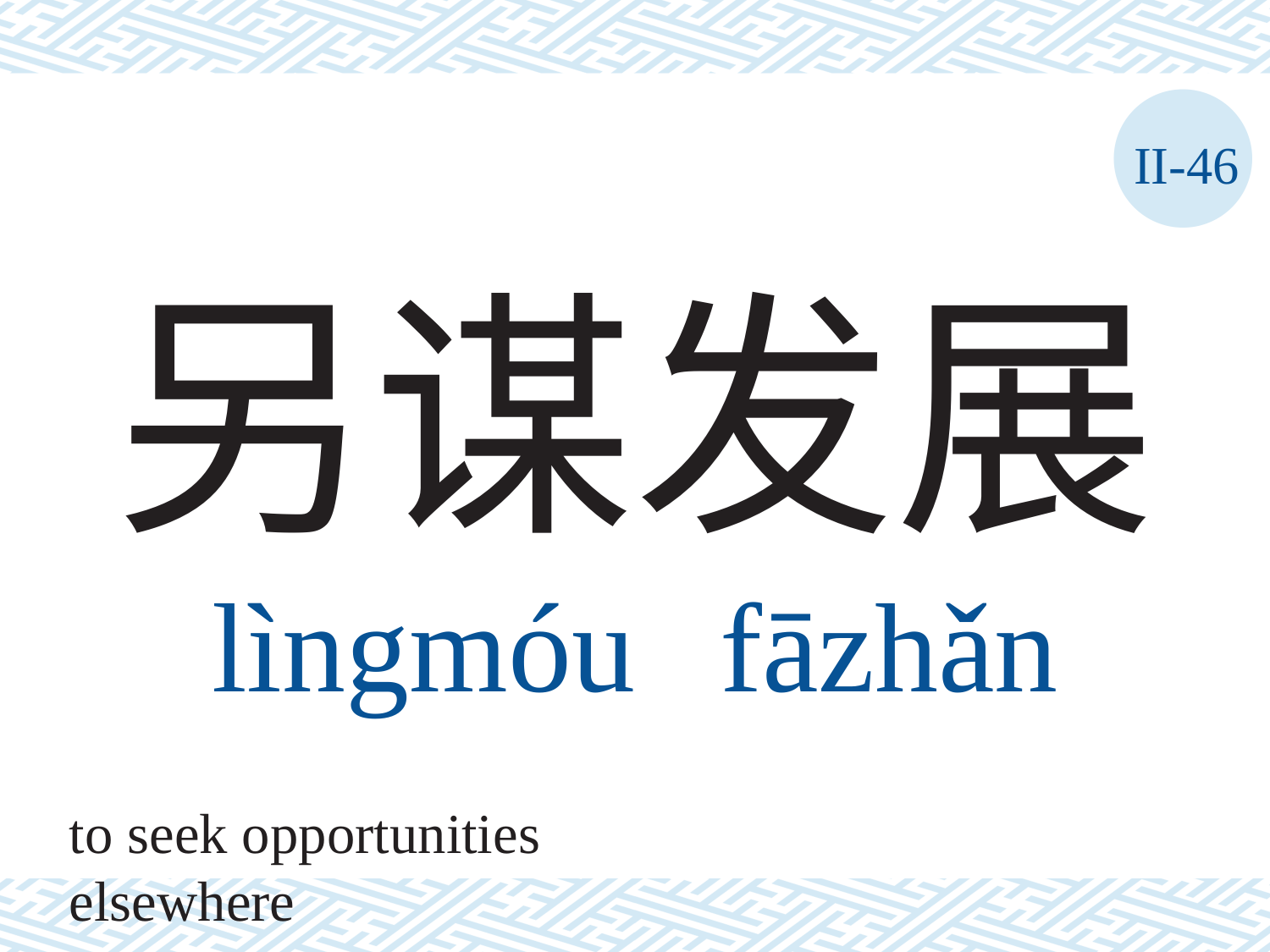

II-46
# 另谋发展 lìngmóu	fāzhǎn
to seek opportunities elsewhere